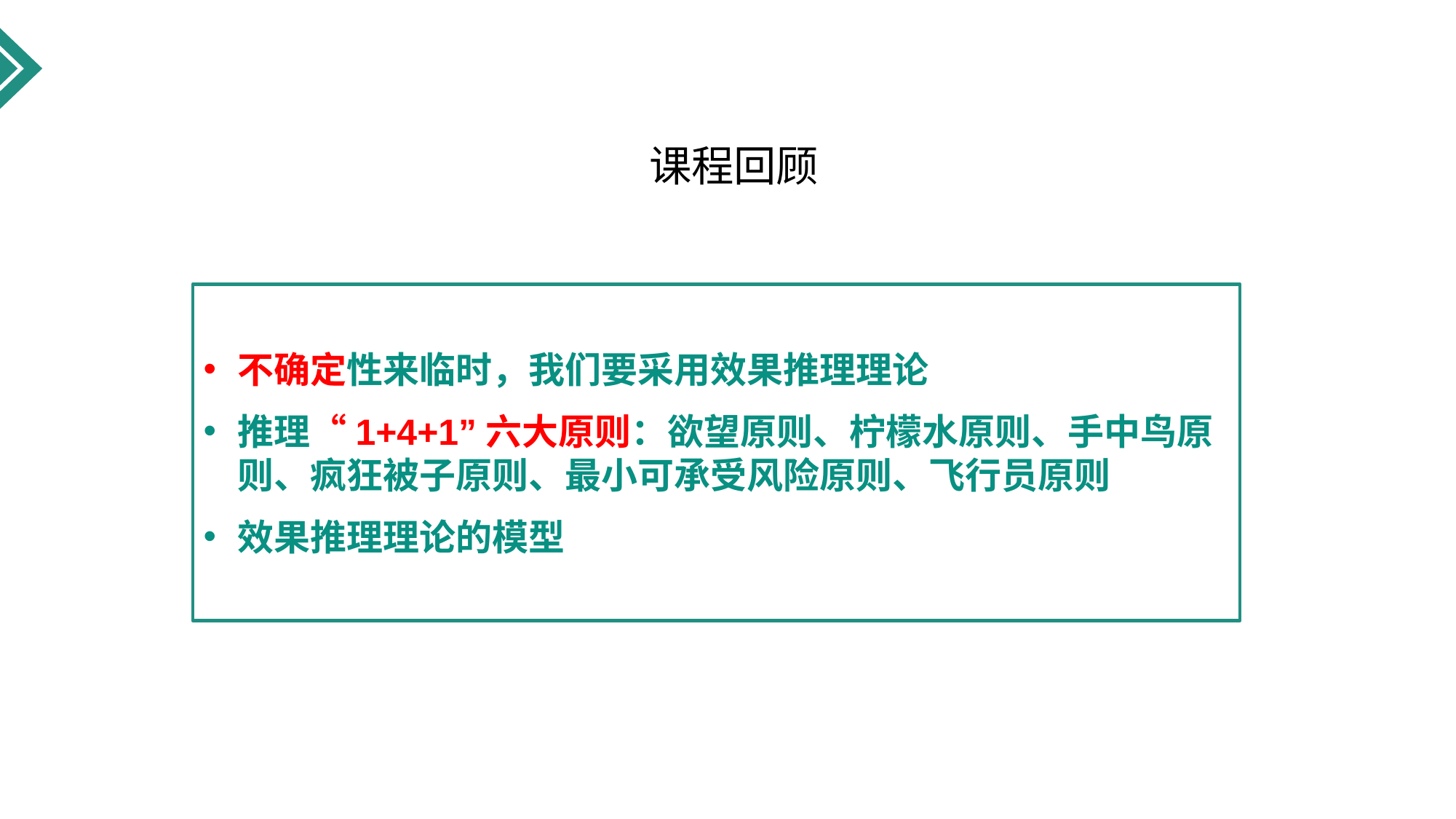

# 课程回顾
不确定性来临时，我们要采用效果推理理论
推理“1+4+1”六大原则：欲望原则、柠檬水原则、手中鸟原则、疯狂被子原则、最小可承受风险原则、飞行员原则
效果推理理论的模型